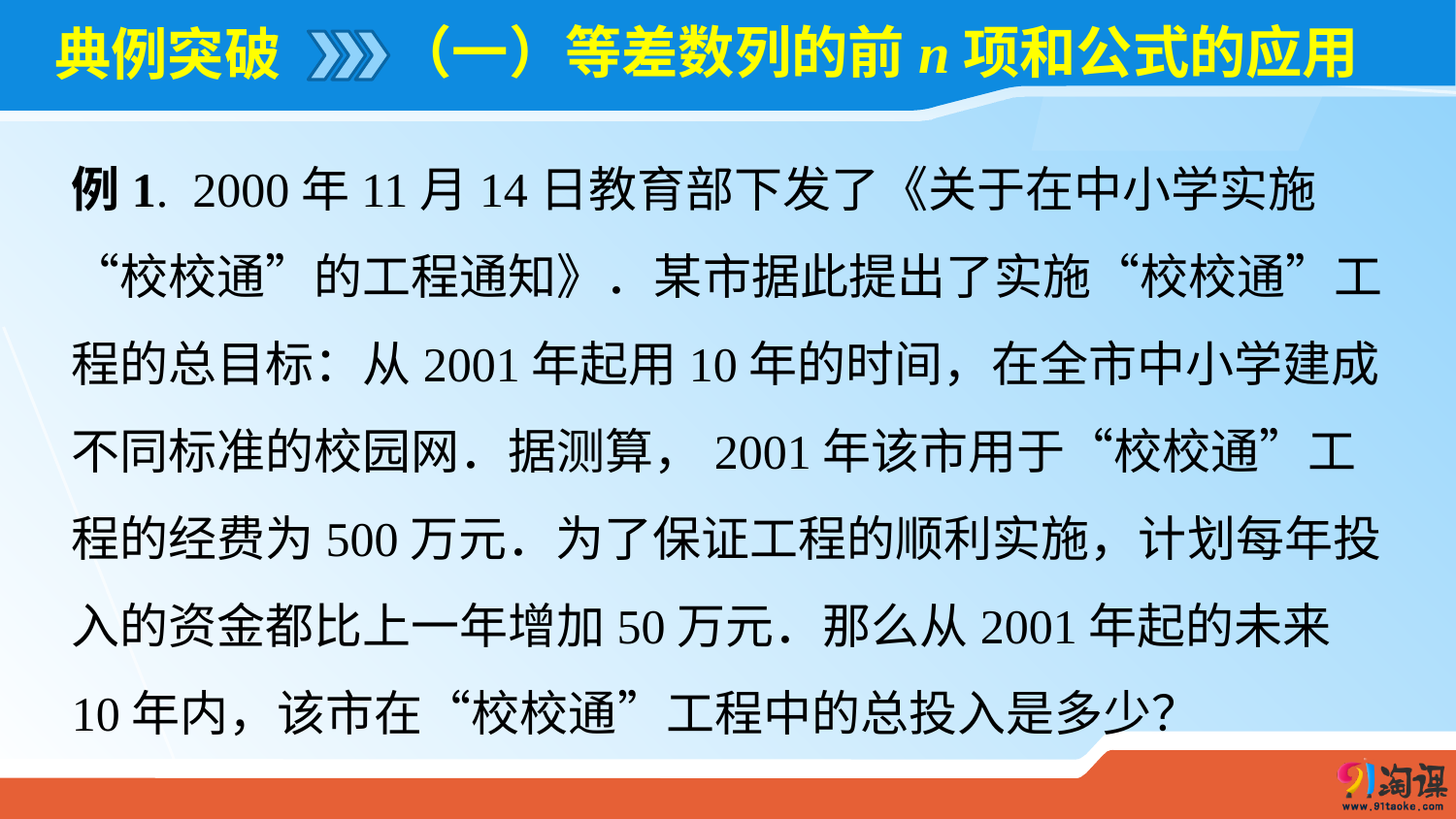

（一）等差数列的前n项和公式的应用
# 典例突破
例1.  2000年11月14日教育部下发了《关于在中小学实施“校校通”的工程通知》．某市据此提出了实施“校校通”工程的总目标：从2001年起用10年的时间，在全市中小学建成不同标准的校园网．据测算，2001年该市用于“校校通”工程的经费为500万元．为了保证工程的顺利实施，计划每年投入的资金都比上一年增加50万元．那么从2001年起的未来10年内，该市在“校校通”工程中的总投入是多少？